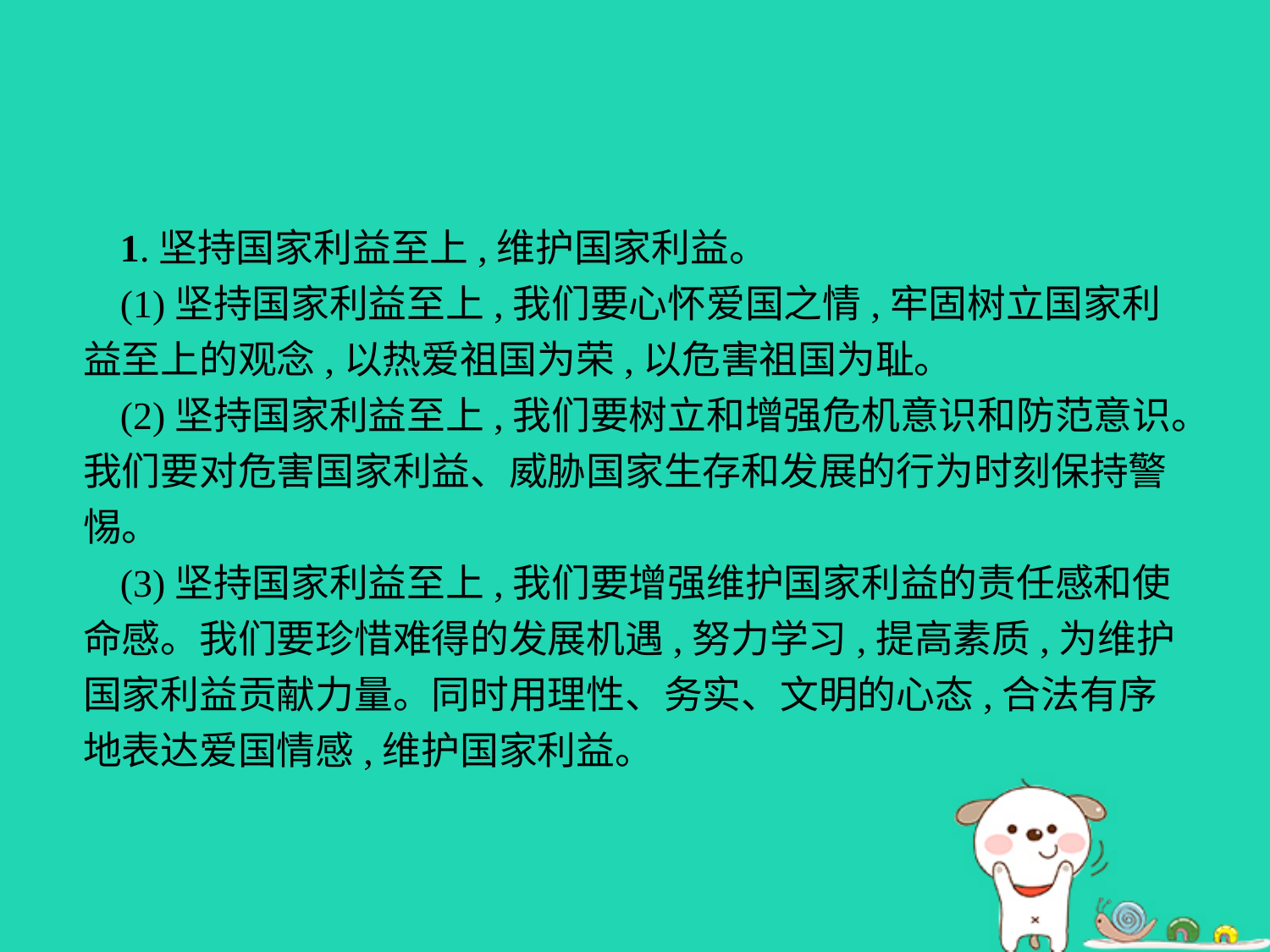

1.坚持国家利益至上,维护国家利益。
(1)坚持国家利益至上,我们要心怀爱国之情,牢固树立国家利益至上的观念,以热爱祖国为荣,以危害祖国为耻。
(2)坚持国家利益至上,我们要树立和增强危机意识和防范意识。我们要对危害国家利益、威胁国家生存和发展的行为时刻保持警惕。
(3)坚持国家利益至上,我们要增强维护国家利益的责任感和使命感。我们要珍惜难得的发展机遇,努力学习,提高素质,为维护国家利益贡献力量。同时用理性、务实、文明的心态,合法有序地表达爱国情感,维护国家利益。